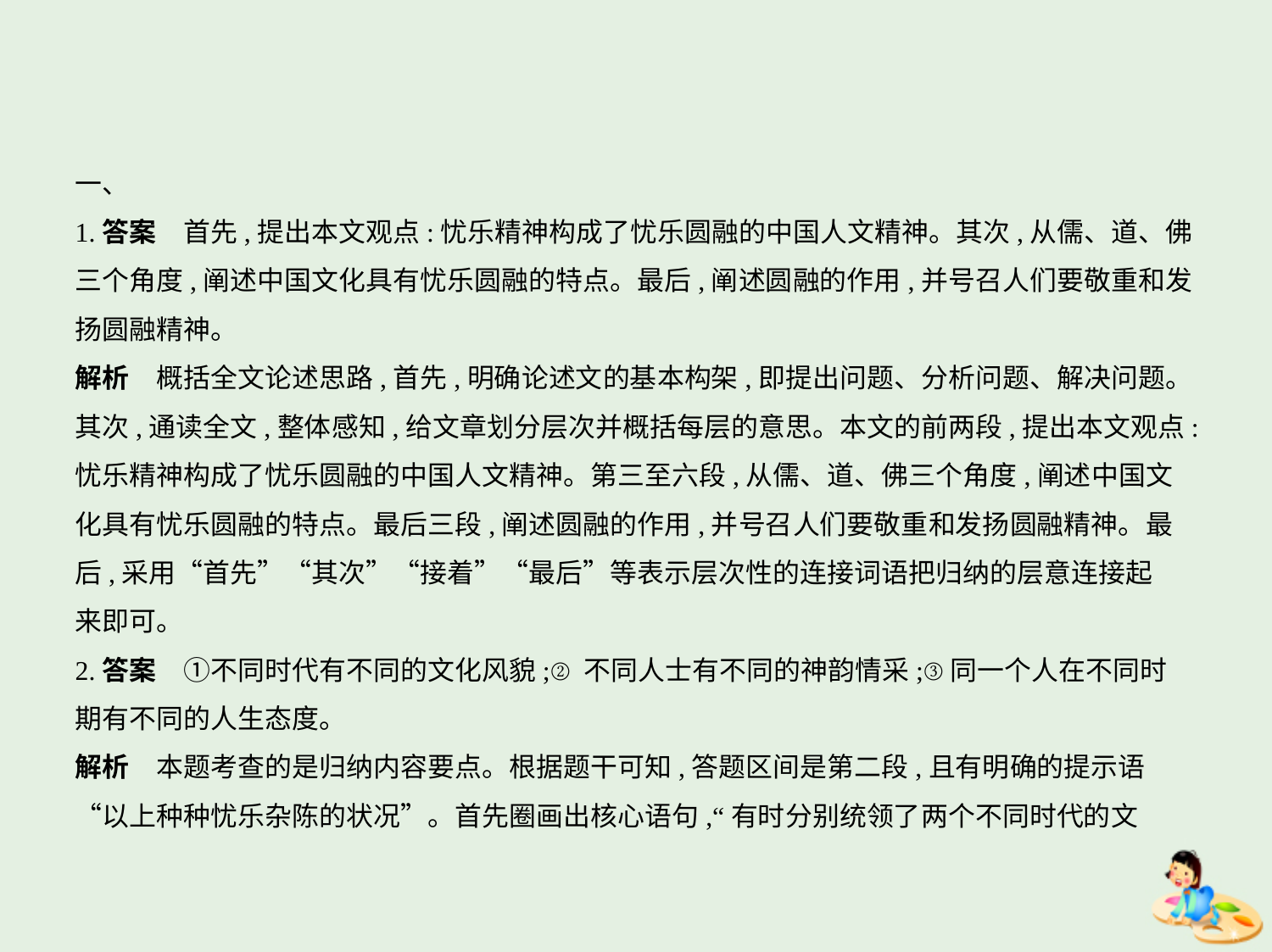

一、
1.答案　首先,提出本文观点:忧乐精神构成了忧乐圆融的中国人文精神。其次,从儒、道、佛
三个角度,阐述中国文化具有忧乐圆融的特点。最后,阐述圆融的作用,并号召人们要敬重和发
扬圆融精神。
解析　概括全文论述思路,首先,明确论述文的基本构架,即提出问题、分析问题、解决问题。
其次,通读全文,整体感知,给文章划分层次并概括每层的意思。本文的前两段,提出本文观点:
忧乐精神构成了忧乐圆融的中国人文精神。第三至六段,从儒、道、佛三个角度,阐述中国文
化具有忧乐圆融的特点。最后三段,阐述圆融的作用,并号召人们要敬重和发扬圆融精神。最
后,采用“首先”“其次”“接着”“最后”等表示层次性的连接词语把归纳的层意连接起
来即可。
2.答案　①不同时代有不同的文化风貌;②不同人士有不同的神韵情采;③同一个人在不同时
期有不同的人生态度。
解析　本题考查的是归纳内容要点。根据题干可知,答题区间是第二段,且有明确的提示语
“以上种种忧乐杂陈的状况”。首先圈画出核心语句,“有时分别统领了两个不同时代的文